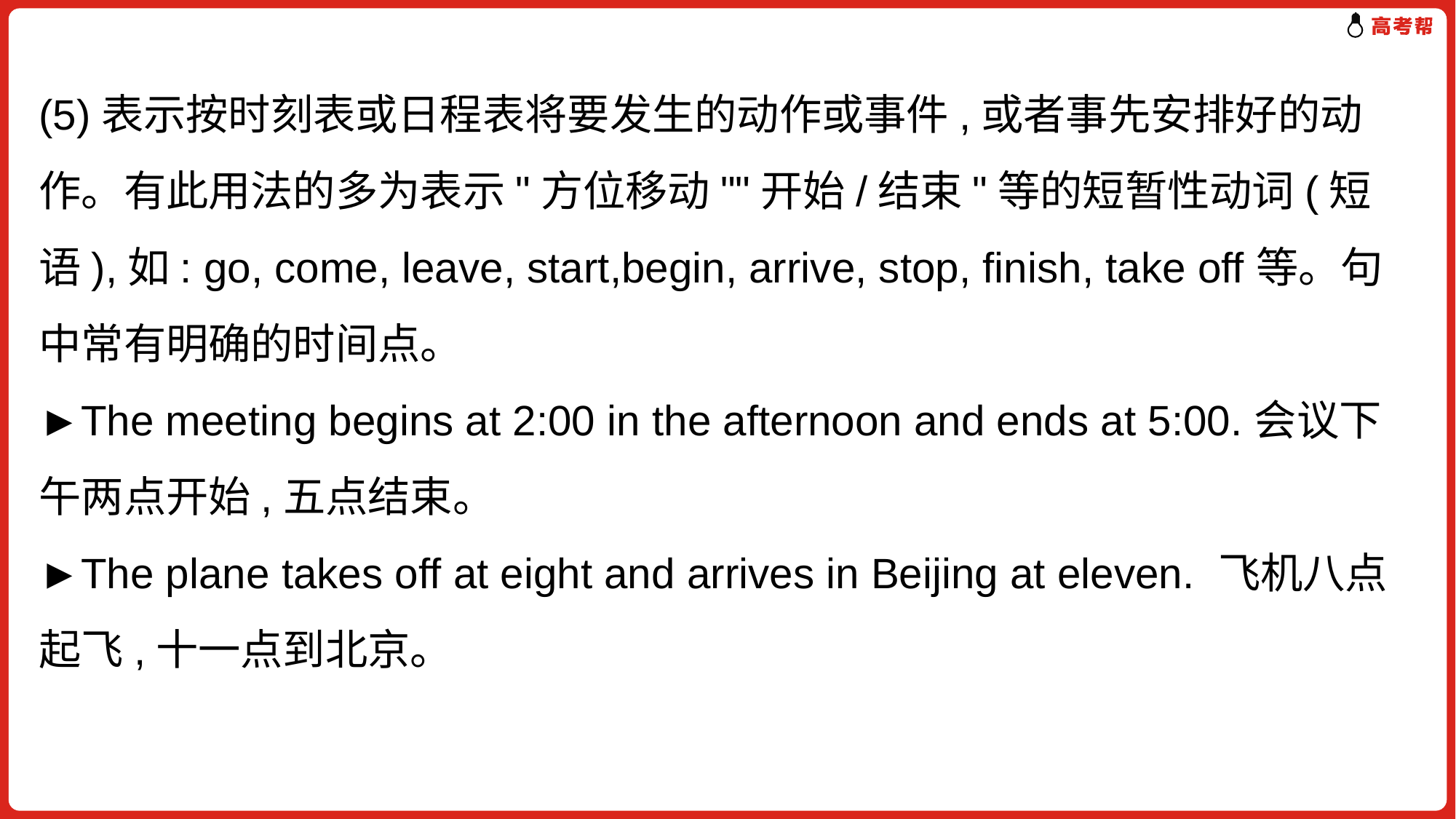

(5)表示按时刻表或日程表将要发生的动作或事件,或者事先安排好的动作。有此用法的多为表示"方位移动""开始/结束"等的短暂性动词(短语),如: go, come, leave, start,begin, arrive, stop, finish, take off等。句中常有明确的时间点。
►The meeting begins at 2:00 in the afternoon and ends at 5:00.会议下午两点开始,五点结束。
►The plane takes off at eight and arrives in Beijing at eleven. 飞机八点起飞,十一点到北京。